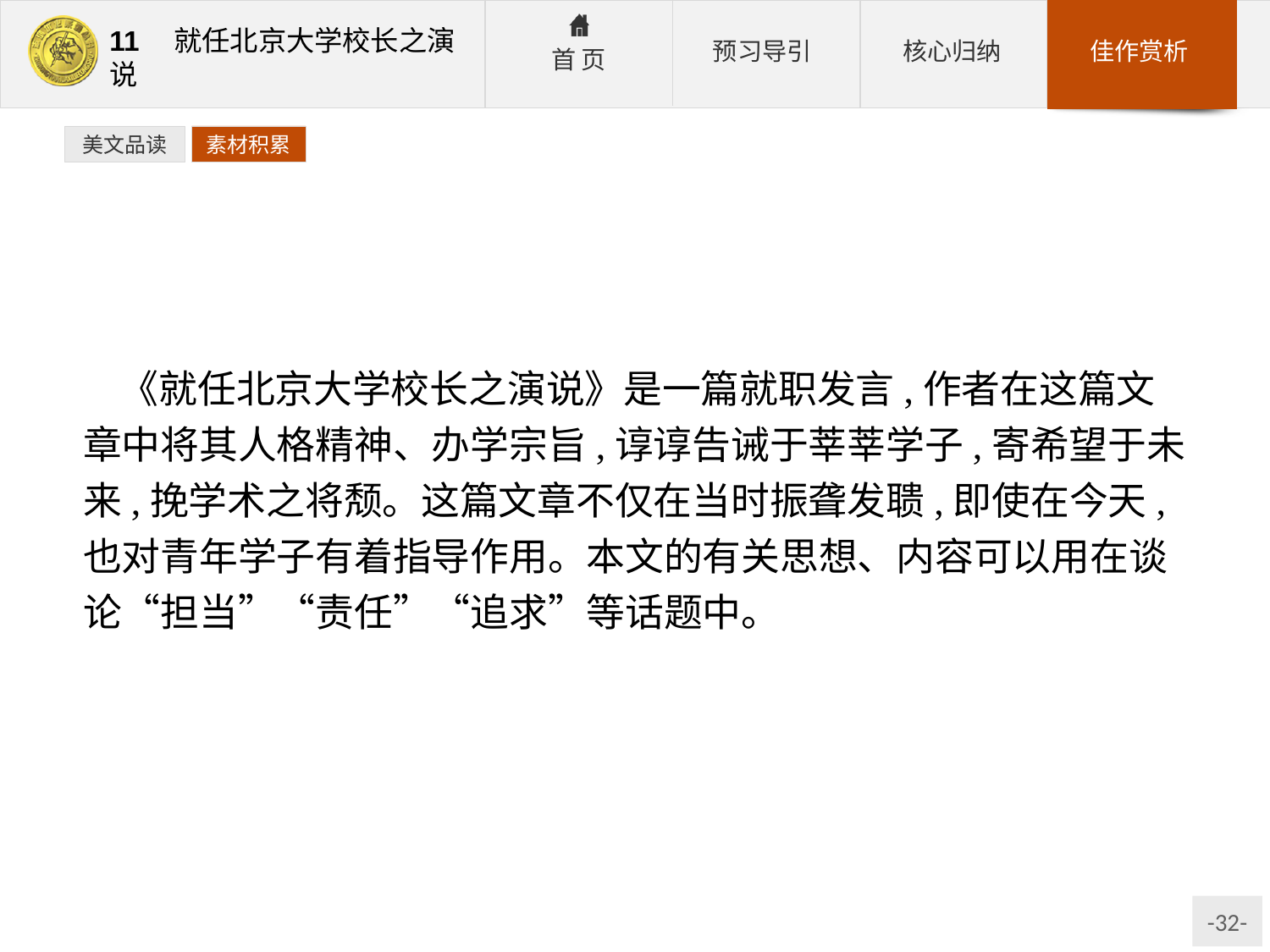

美文品读
素材积累
《就任北京大学校长之演说》是一篇就职发言,作者在这篇文章中将其人格精神、办学宗旨,谆谆告诫于莘莘学子,寄希望于未来,挽学术之将颓。这篇文章不仅在当时振聋发聩,即使在今天,也对青年学子有着指导作用。本文的有关思想、内容可以用在谈论“担当”“责任”“追求”等话题中。